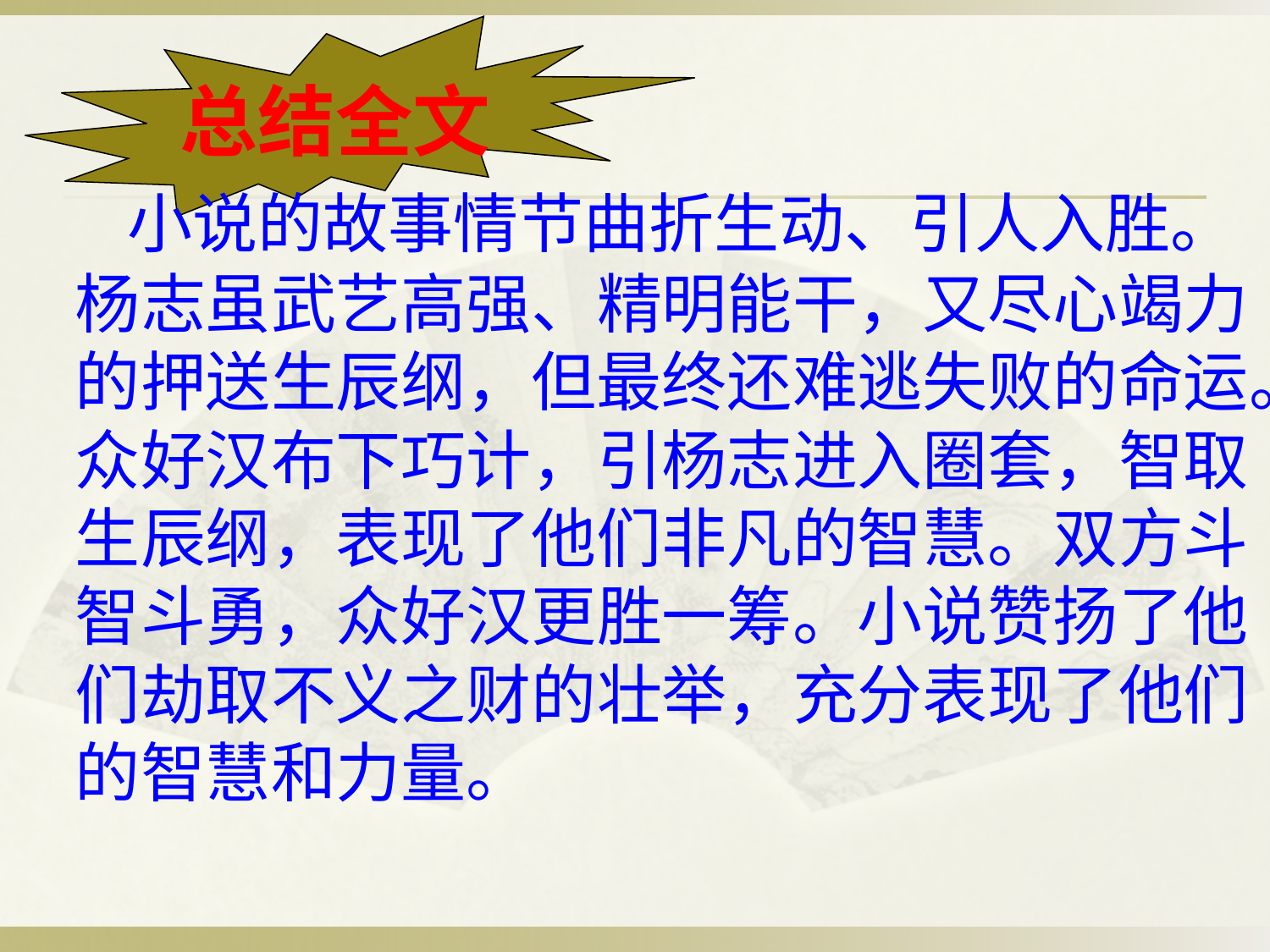

总结全文
     小说的故事情节曲折生动、引人入胜。杨志虽武艺高强、精明能干，又尽心竭力的押送生辰纲，但最终还难逃失败的命运。众好汉布下巧计，引杨志进入圈套，智取生辰纲，表现了他们非凡的智慧。双方斗智斗勇，众好汉更胜一筹。小说赞扬了他们劫取不义之财的壮举，充分表现了他们的智慧和力量。